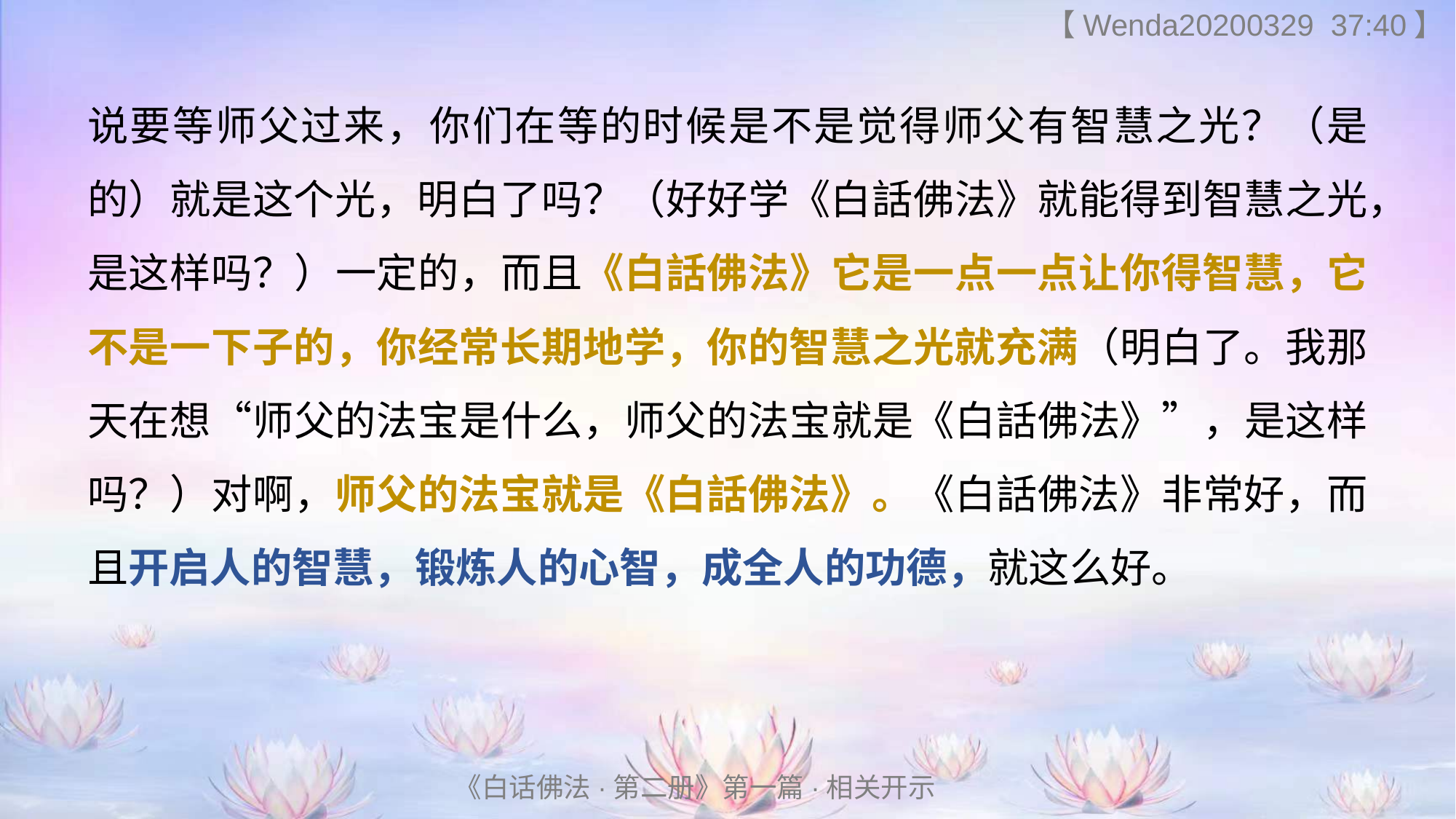

【Wenda20200329  37:40】
说要等师父过来，你们在等的时候是不是觉得师父有智慧之光？（是的）就是这个光，明白了吗？（好好学《白話佛法》就能得到智慧之光，是这样吗？）一定的，而且《白話佛法》它是一点一点让你得智慧，它不是一下子的，你经常长期地学，你的智慧之光就充满（明白了。我那天在想“师父的法宝是什么，师父的法宝就是《白話佛法》”，是这样吗？）对啊，师父的法宝就是《白話佛法》。《白話佛法》非常好，而且开启人的智慧，锻炼人的心智，成全人的功德，就这么好。
《白话佛法·第二册》第一篇·相关开示